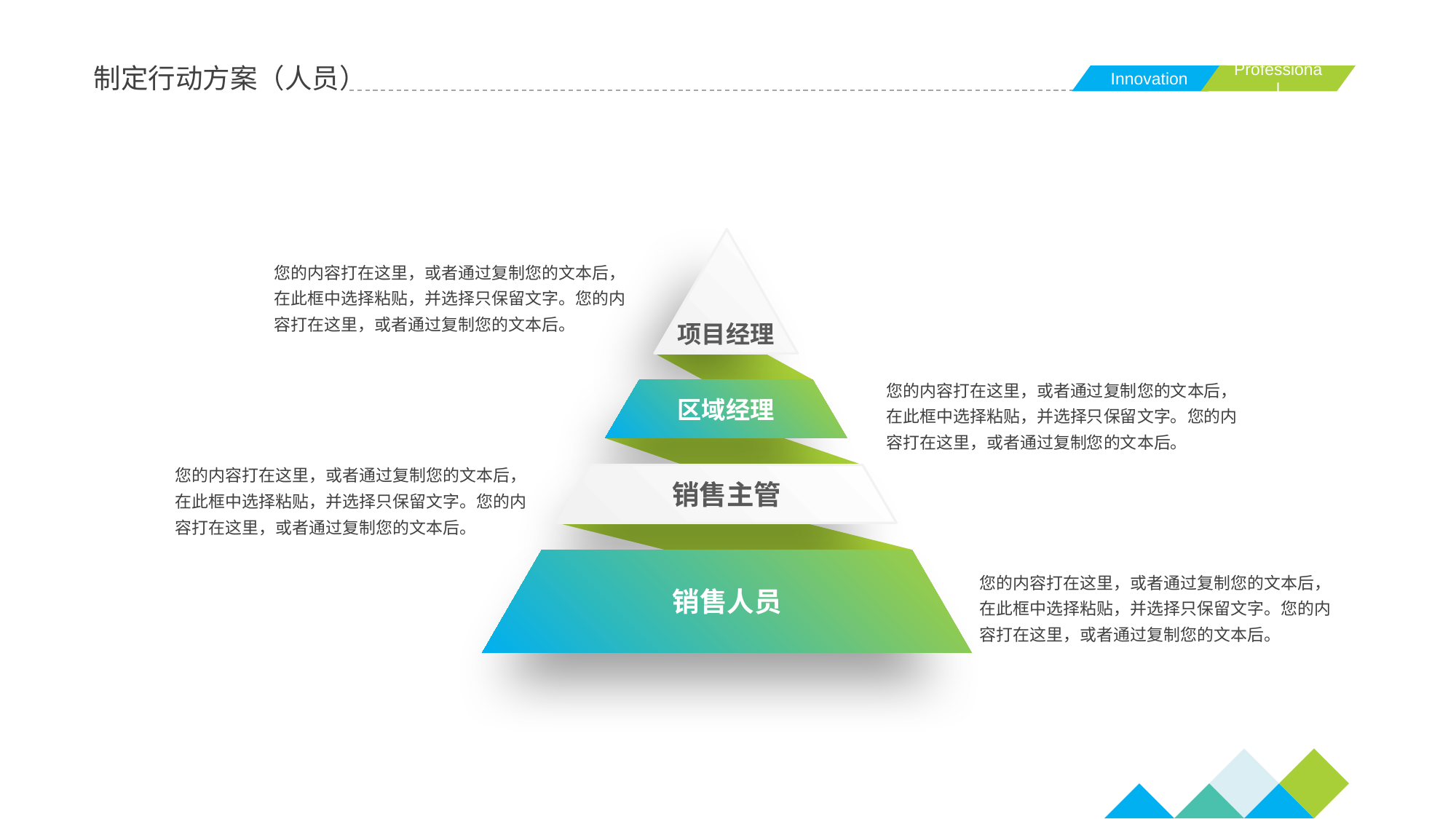

制定行动方案（人员）
项目经理
您的内容打在这里，或者通过复制您的文本后，在此框中选择粘贴，并选择只保留文字。您的内容打在这里，或者通过复制您的文本后。

您的内容打在这里，或者通过复制您的文本后，在此框中选择粘贴，并选择只保留文字。您的内容打在这里，或者通过复制您的文本后。
区域经理

您的内容打在这里，或者通过复制您的文本后，在此框中选择粘贴，并选择只保留文字。您的内容打在这里，或者通过复制您的文本后。
销售主管

销售人员
您的内容打在这里，或者通过复制您的文本后，在此框中选择粘贴，并选择只保留文字。您的内容打在这里，或者通过复制您的文本后。